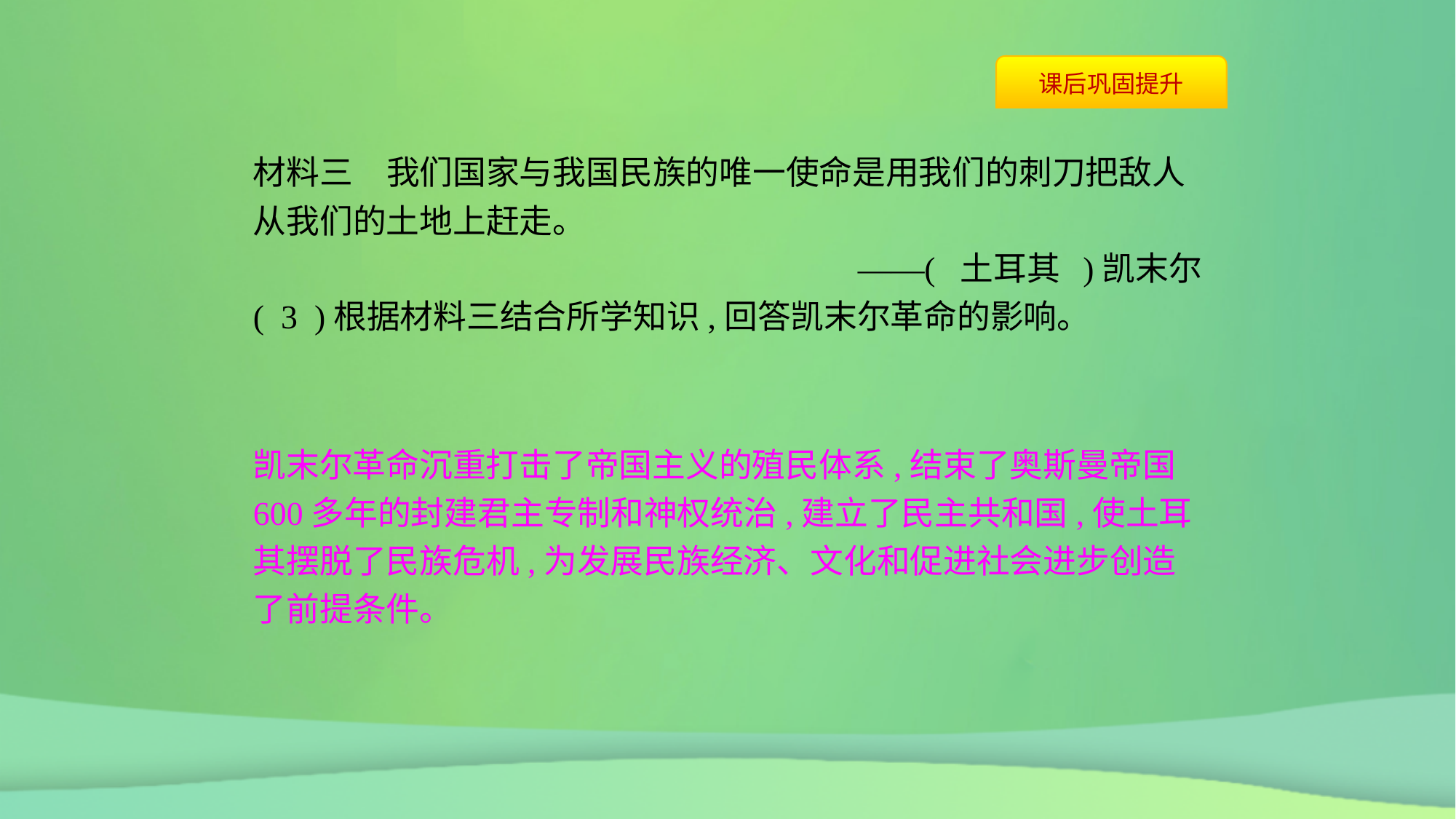

材料三　我们国家与我国民族的唯一使命是用我们的刺刀把敌人从我们的土地上赶走。
——(  土耳其  )凯末尔
(  3  )根据材料三结合所学知识,回答凯末尔革命的影响。
凯末尔革命沉重打击了帝国主义的殖民体系,结束了奥斯曼帝国600多年的封建君主专制和神权统治,建立了民主共和国,使土耳其摆脱了民族危机,为发展民族经济、文化和促进社会进步创造了前提条件。